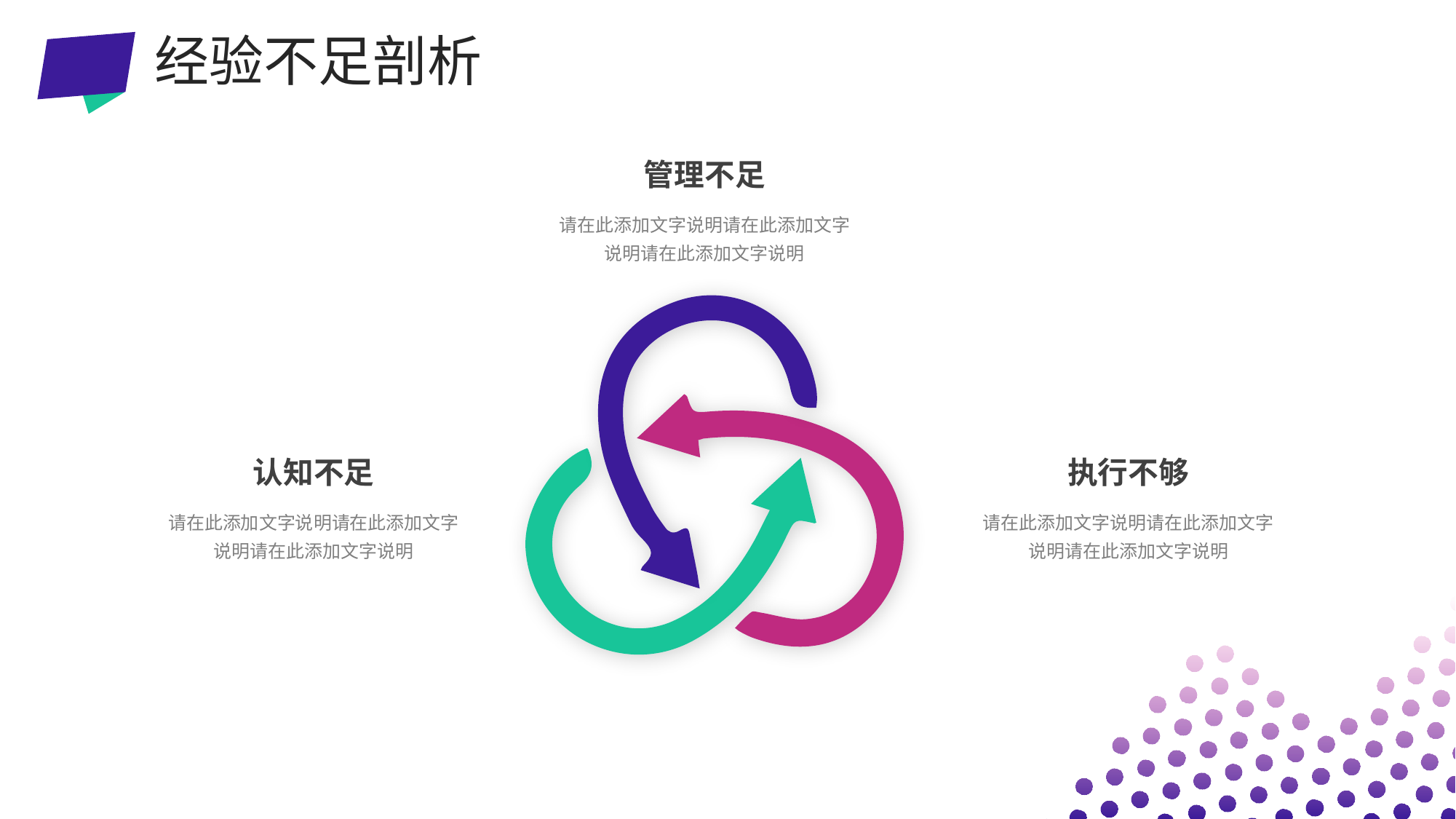

经验不足剖析
管理不足
请在此添加文字说明请在此添加文字说明请在此添加文字说明

认知不足
请在此添加文字说明请在此添加文字说明请在此添加文字说明

执行不够
请在此添加文字说明请在此添加文字说明请在此添加文字说明